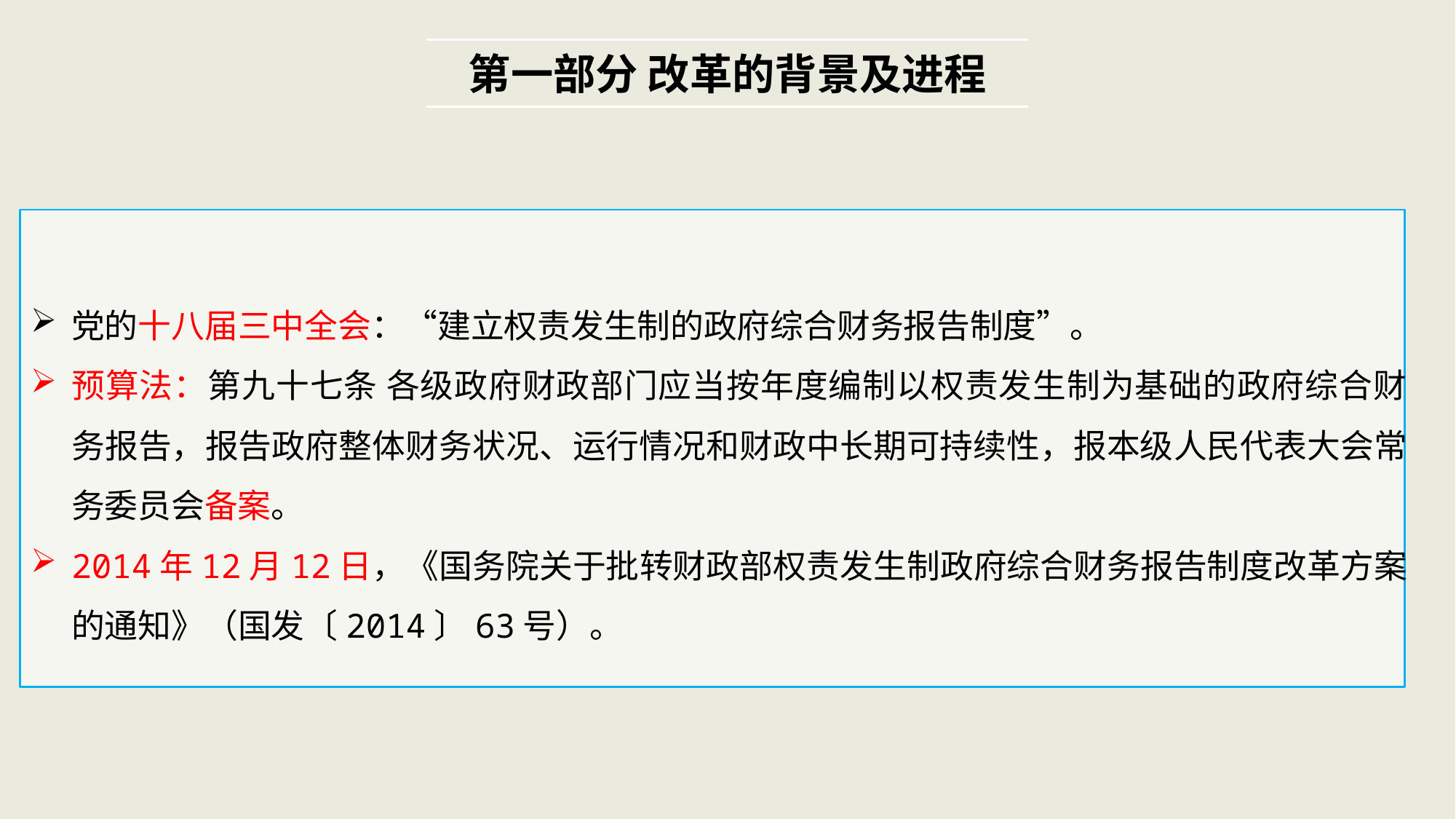

第一部分 改革的背景及进程

党的十八届三中全会：“建立权责发生制的政府综合财务报告制度”。
预算法：第九十七条 各级政府财政部门应当按年度编制以权责发生制为基础的政府综合财务报告，报告政府整体财务状况、运行情况和财政中长期可持续性，报本级人民代表大会常务委员会备案。
2014年12月12日，《国务院关于批转财政部权责发生制政府综合财务报告制度改革方案的通知》（国发〔2014〕63号）。

6